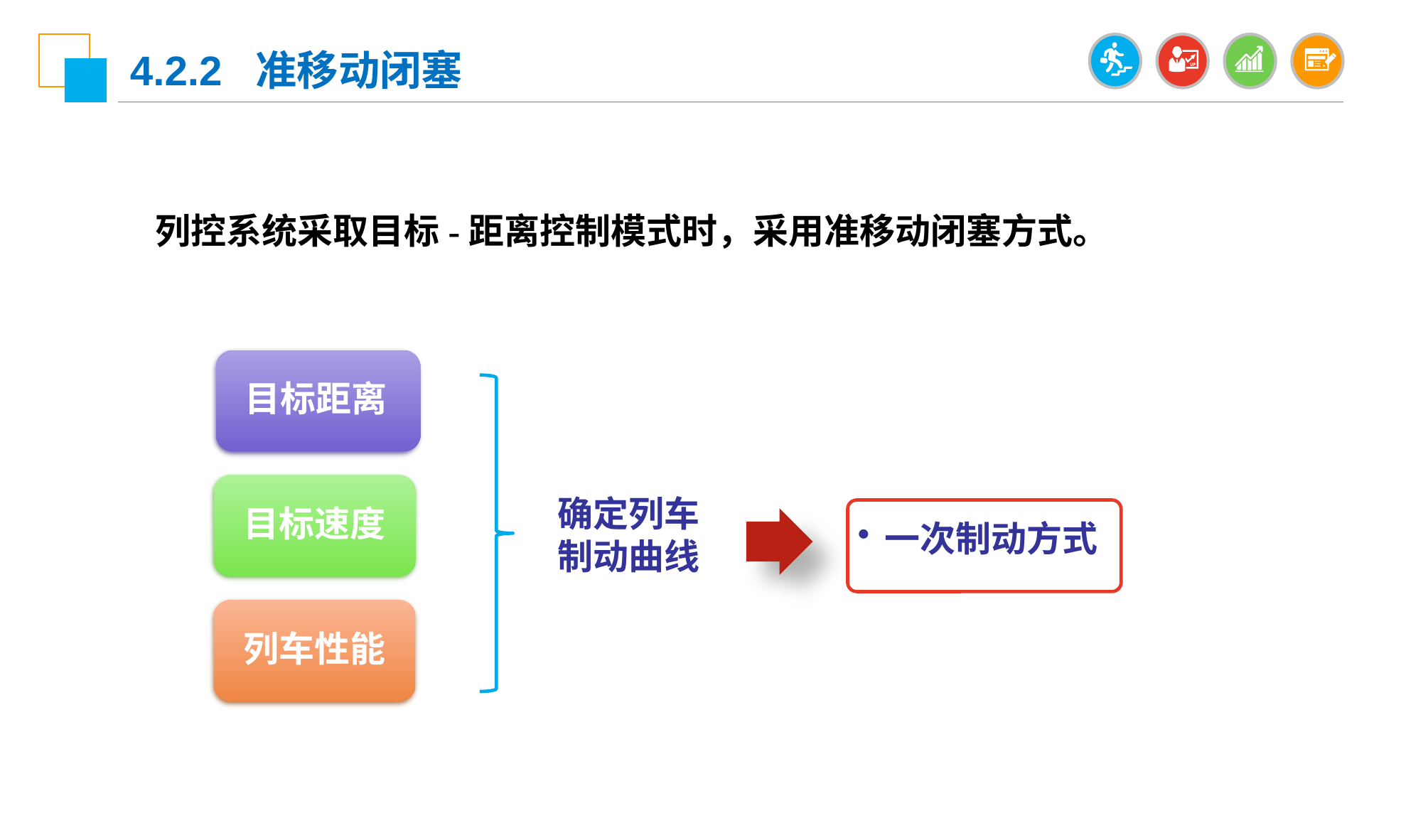

4.2.2  准移动闭塞
        列控系统采取目标-距离控制模式时，采用准移动闭塞方式。

目标距离

目标速度
确定列车制动曲线

一次制动方式

列车性能